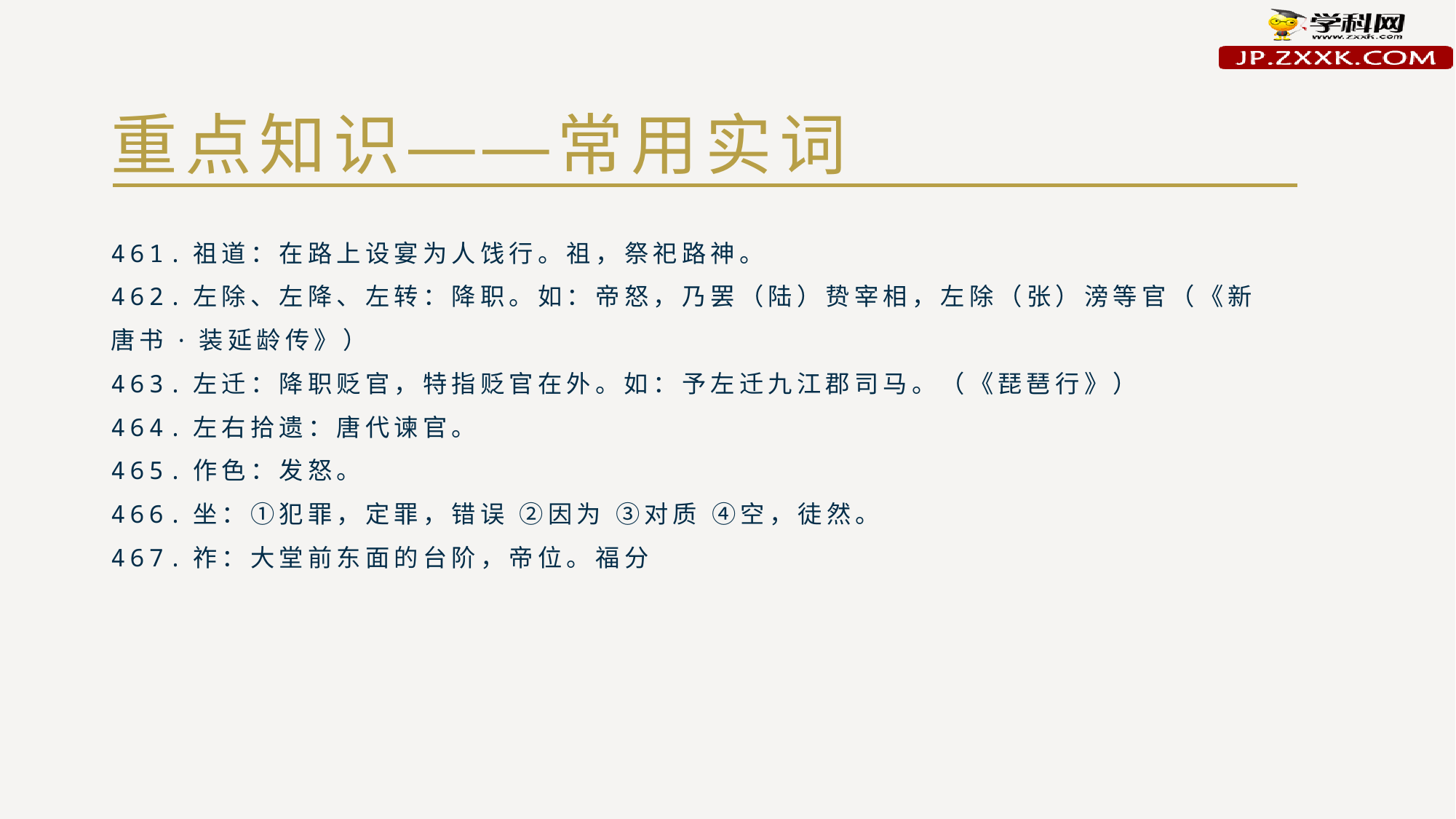

# 重点知识——常用实词
461.祖道：在路上设宴为人饯行。祖，祭祀路神。
462.左除、左降、左转：降职。如：帝怒，乃罢（陆）贽宰相，左除（张）滂等官（《新唐书·装延龄传》）
463.左迁：降职贬官，特指贬官在外。如：予左迁九江郡司马。（《琵琶行》）
464.左右拾遗：唐代谏官。
465.作色：发怒。
466.坐：①犯罪，定罪，错误 ②因为 ③对质 ④空，徒然。
467.祚：大堂前东面的台阶，帝位。福分